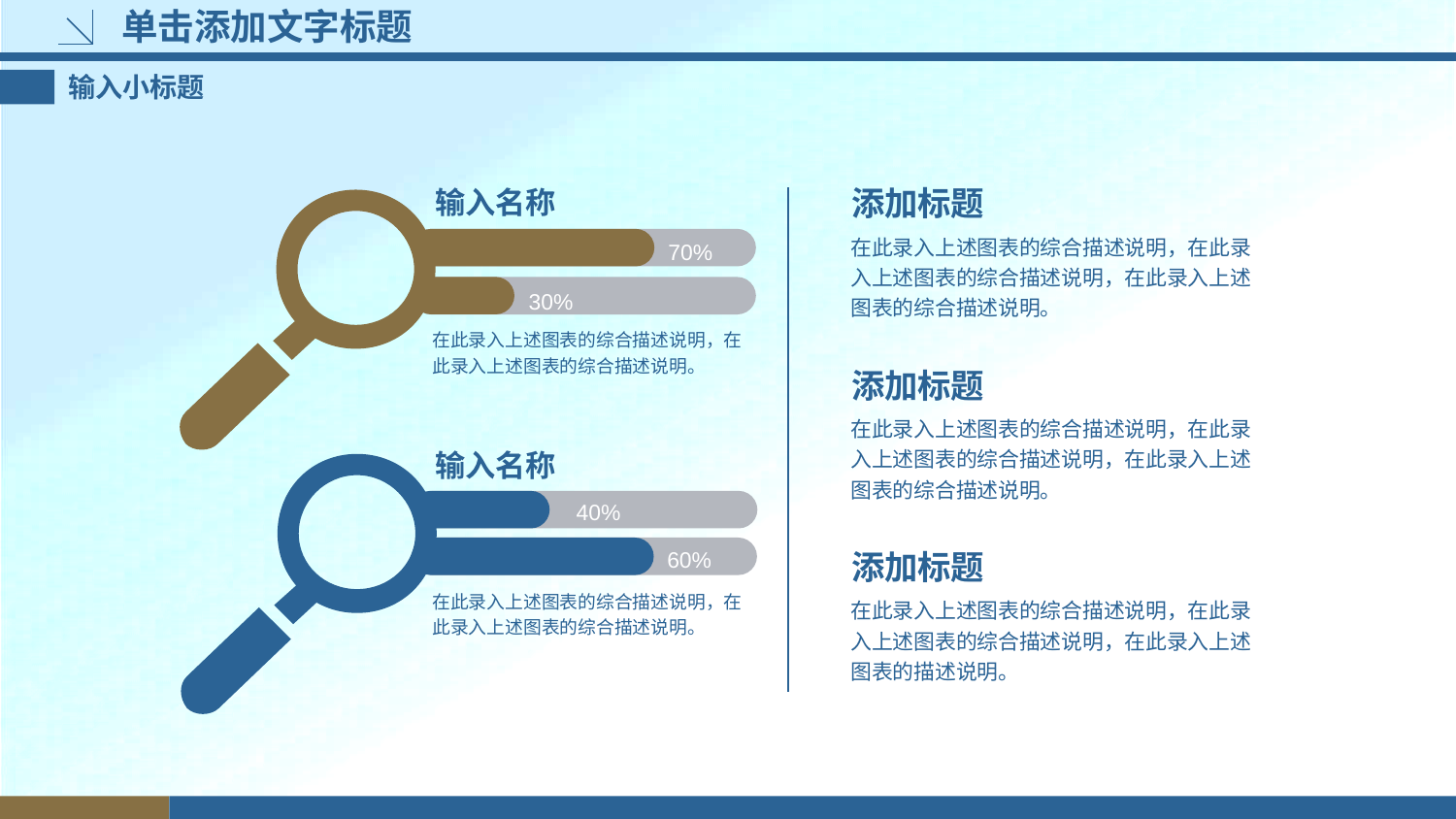

# 单击添加文字标题
输入小标题

添加标题
在此录入上述图表的综合描述说明，在此录入上述图表的综合描述说明，在此录入上述图表的综合描述说明。
输入名称

70%

30%

在此录入上述图表的综合描述说明，在此录入上述图表的综合描述说明。
添加标题
在此录入上述图表的综合描述说明，在此录入上述图表的综合描述说明，在此录入上述图表的综合描述说明。
输入名称

40%

60%

添加标题
在此录入上述图表的综合描述说明，在此录入上述图表的综合描述说明，在此录入上述图表的描述说明。
在此录入上述图表的综合描述说明，在此录入上述图表的综合描述说明。